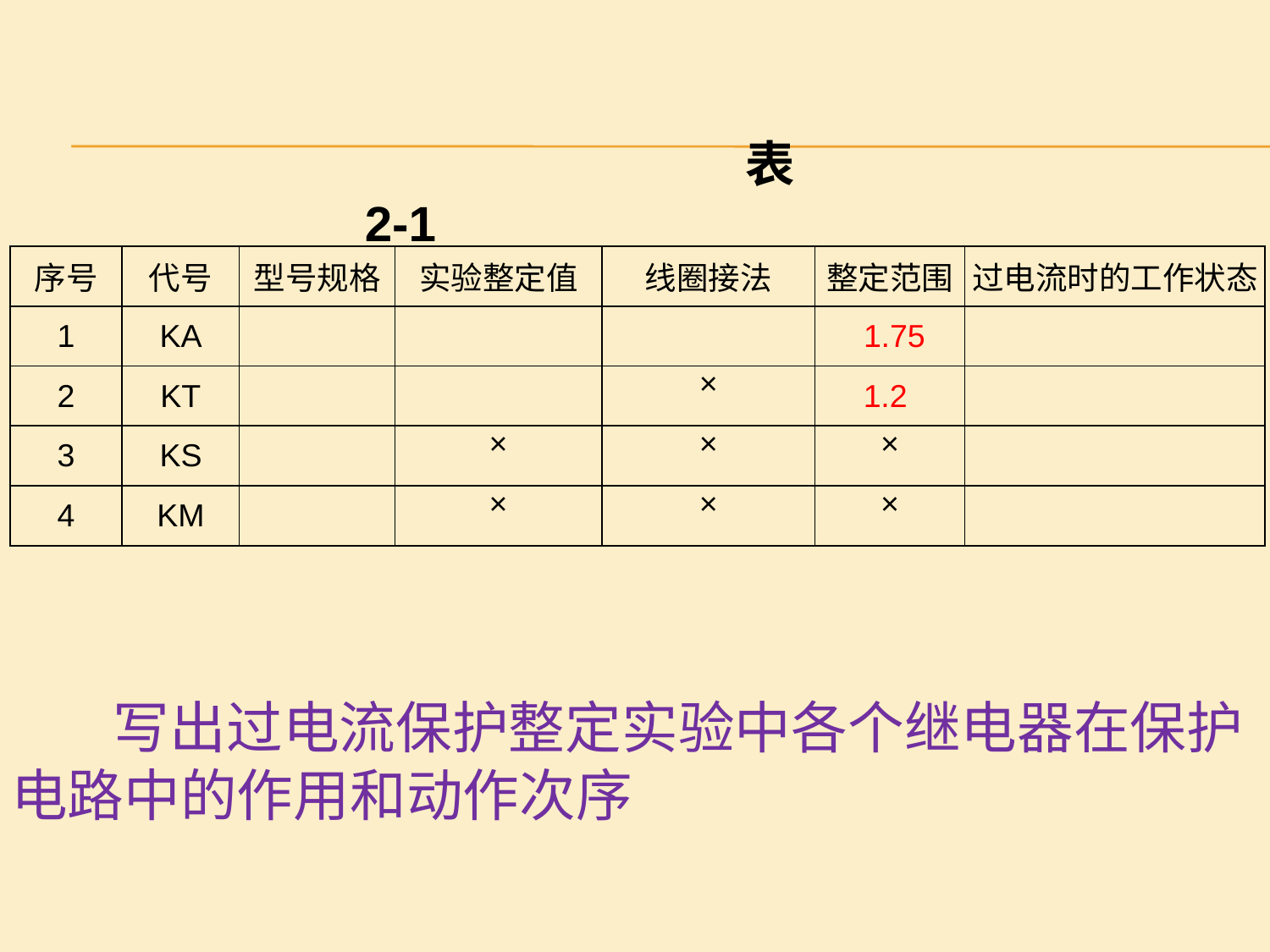

表2-1

| 序号 | 代号 | 型号规格 | 实验整定值 | 线圈接法 | 整定范围 | 过电流时的工作状态 |
| --- | --- | --- | --- | --- | --- | --- |
| 1 | KA |  |  |  | 1.75 |  |
| 2 | KT |  |  | × | 1.2 |  |
| 3 | KS |  | × | × | × |  |
| 4 | KM |  | × | × | × |  |
       写出过电流保护整定实验中各个继电器在保护
电路中的作用和动作次序